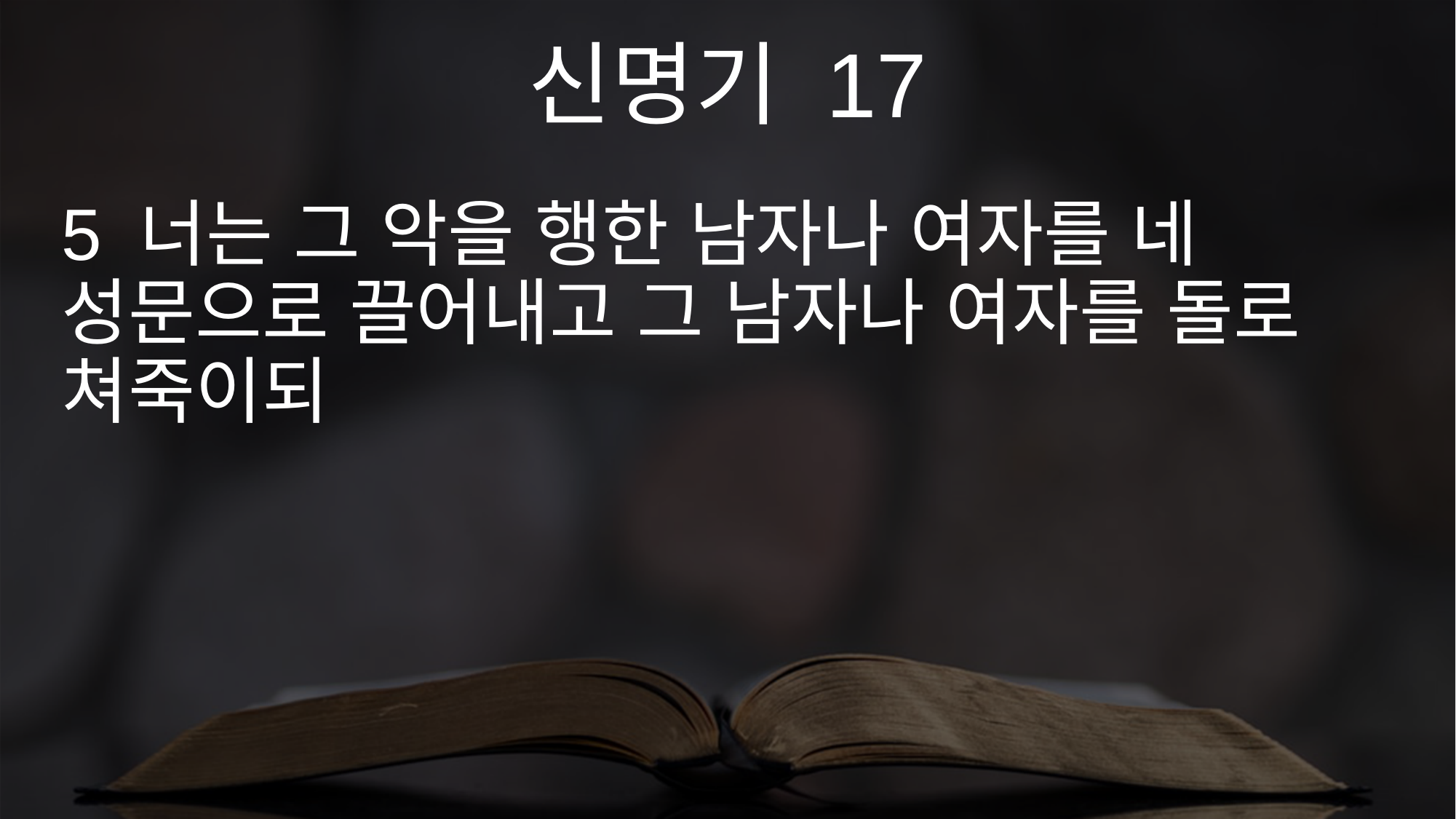

신명기 17
5 너는 그 악을 행한 남자나 여자를 네 성문으로 끌어내고 그 남자나 여자를 돌로 쳐죽이되